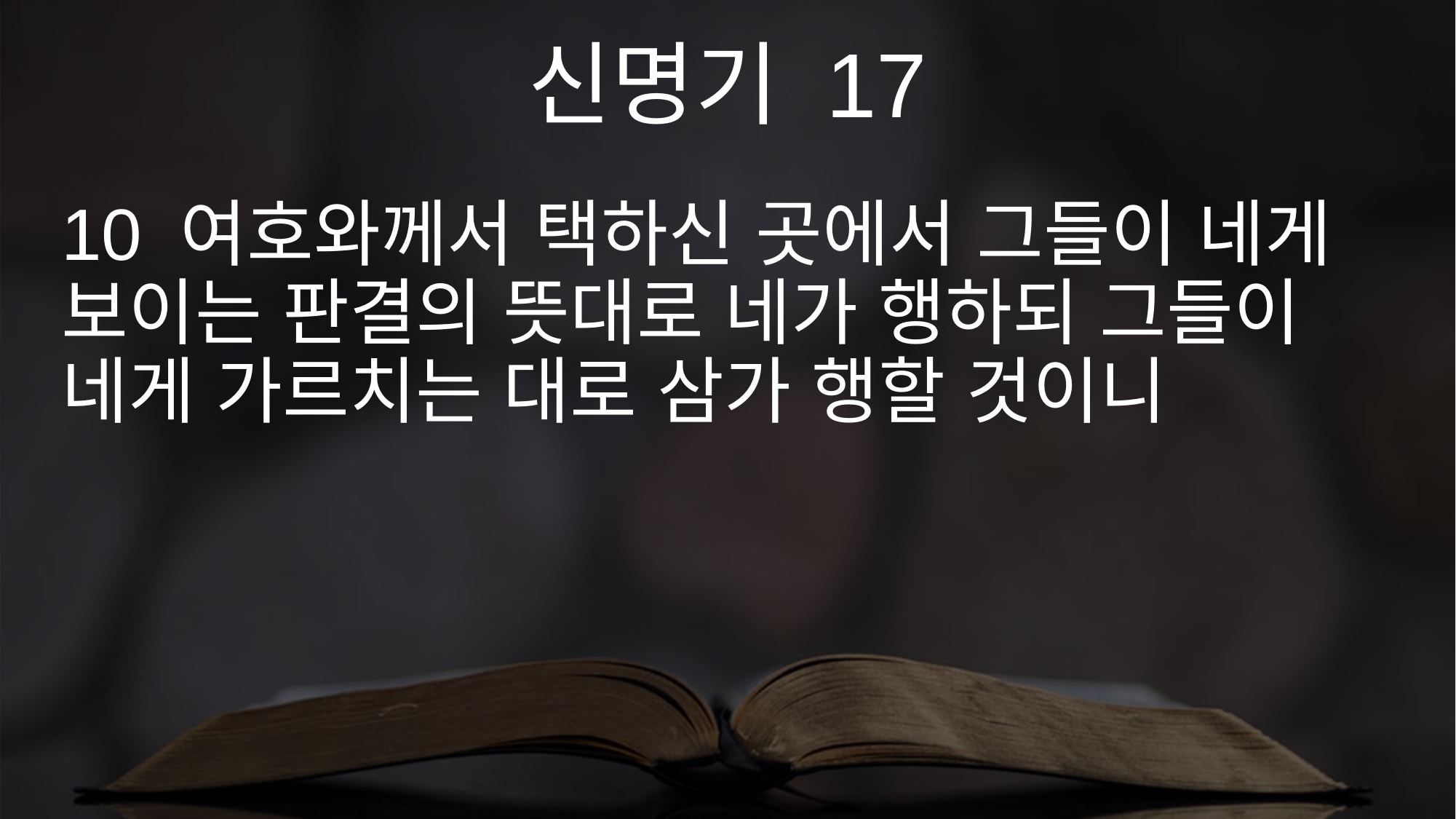

신명기 17
10 여호와께서 택하신 곳에서 그들이 네게 보이는 판결의 뜻대로 네가 행하되 그들이 네게 가르치는 대로 삼가 행할 것이니